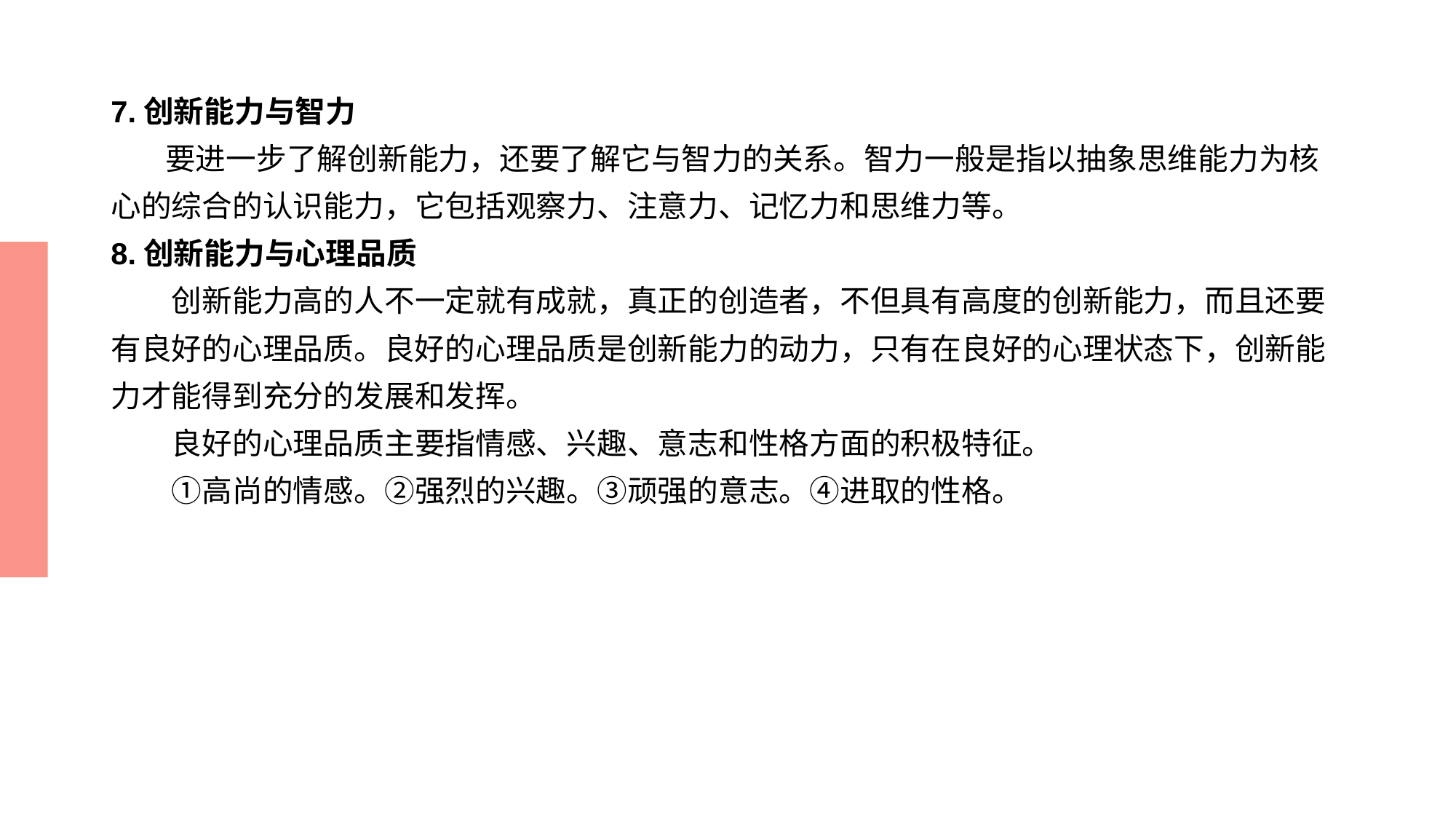

# 7.创新能力与智力
       要进一步了解创新能力，还要了解它与智力的关系。智力一般是指以抽象思维能力为核心的综合的认识能力，它包括观察力、注意力、记忆力和思维力等。
8.创新能力与心理品质
　　创新能力高的人不一定就有成就，真正的创造者，不但具有高度的创新能力，而且还要有良好的心理品质。良好的心理品质是创新能力的动力，只有在良好的心理状态下，创新能力才能得到充分的发展和发挥。
　　良好的心理品质主要指情感、兴趣、意志和性格方面的积极特征。
　　①高尚的情感。②强烈的兴趣。③顽强的意志。④进取的性格。